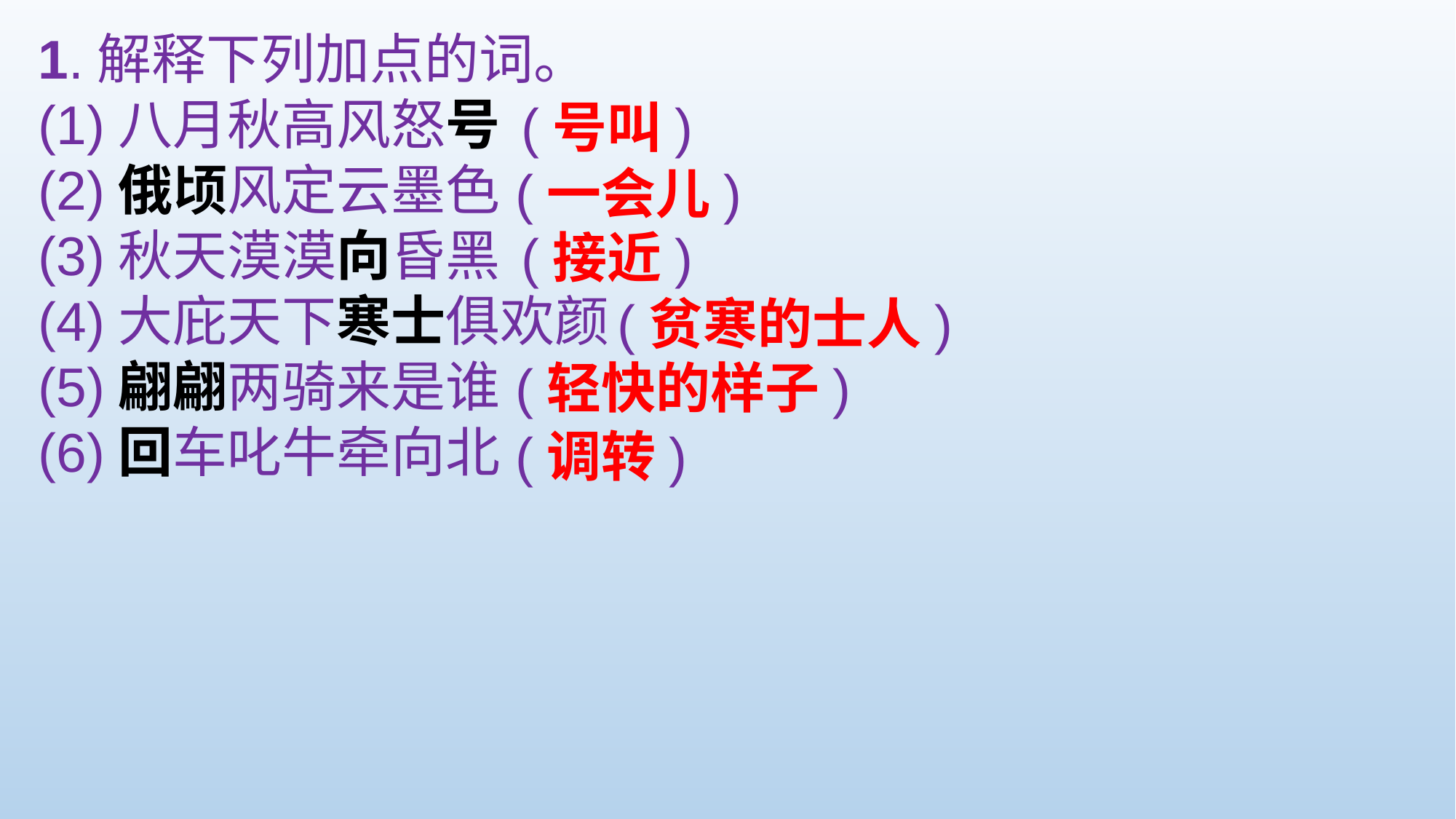

1.解释下列加点的词。
(1)八月秋高风怒号
(2)俄顷风定云墨色
(3)秋天漠漠向昏黑
(4)大庇天下寒士俱欢颜
(5)翩翩两骑来是谁
(6)回车叱牛牵向北
(号叫)
(一会儿)
(接近)
(贫寒的士人)
(轻快的样子)
(调转)